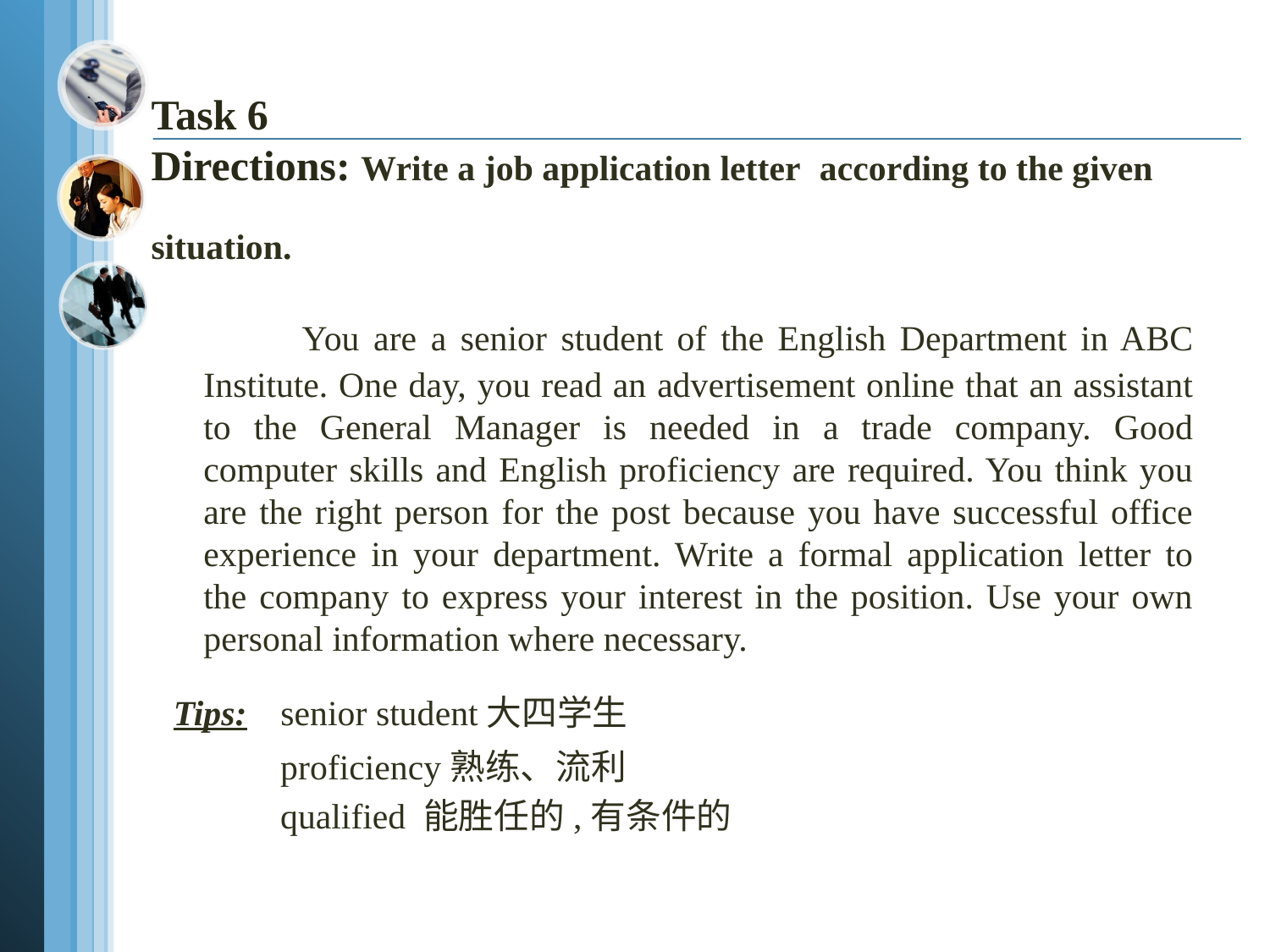

# Task 6 Directions: Write a job application letter  according to the given situation.
       You are a senior student of the English Department in ABC Institute. One day, you read an advertisement online that an assistant to the General Manager is needed in a trade company. Good computer skills and English proficiency are required. You think you are the right person for the post because you have successful office experience in your department. Write a formal application letter to the company to express your interest in the position. Use your own personal information where necessary.
  Tips:   senior student大四学生
              proficiency熟练、流利
              qualified 能胜任的,有条件的